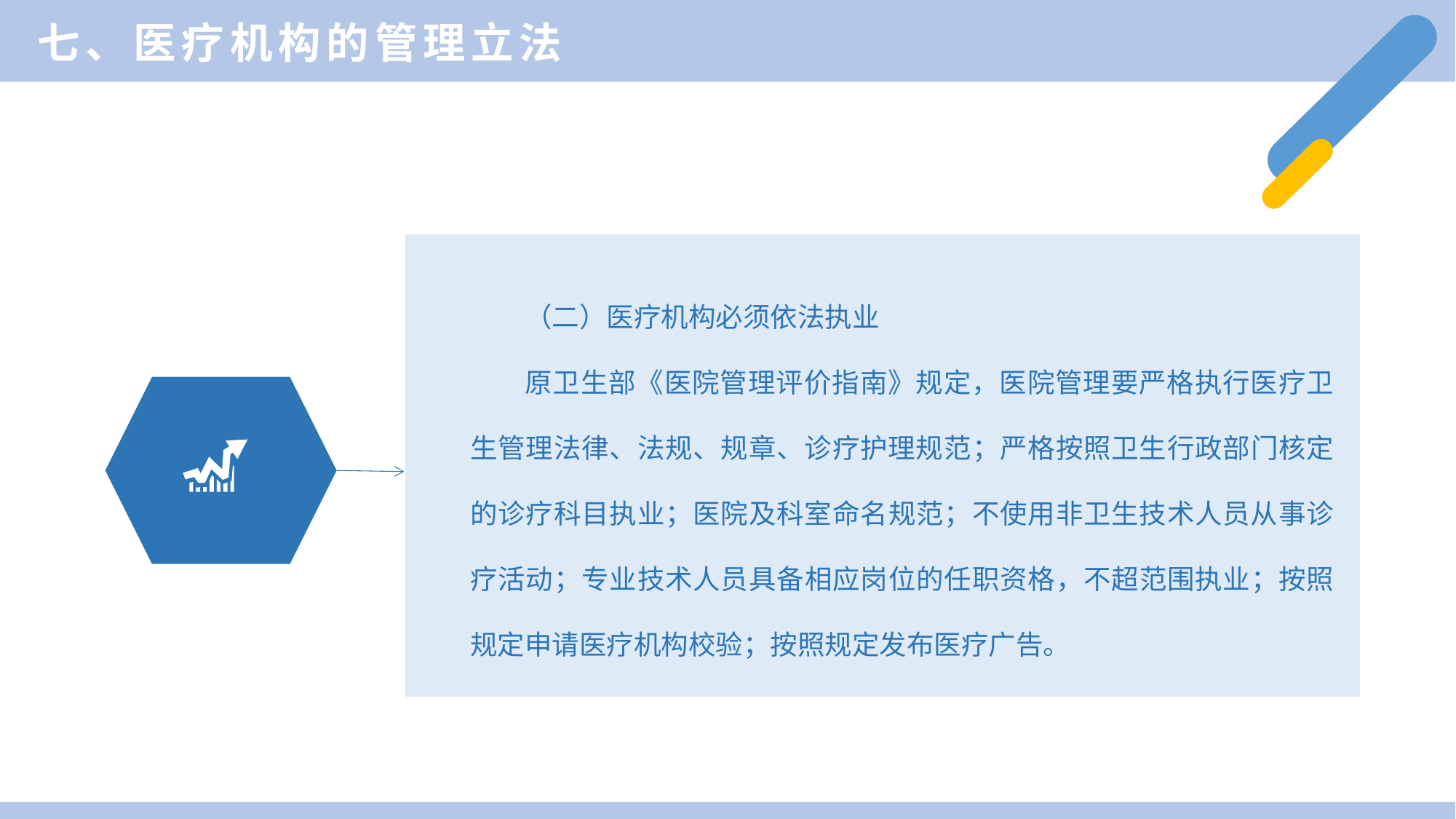

七、医疗机构的管理立法

（二）医疗机构必须依法执业
原卫生部《医院管理评价指南》规定，医院管理要严格执行医疗卫生管理法律、法规、规章、诊疗护理规范；严格按照卫生行政部门核定的诊疗科目执业；医院及科室命名规范；不使用非卫生技术人员从事诊疗活动；专业技术人员具备相应岗位的任职资格，不超范围执业；按照规定申请医疗机构校验；按照规定发布医疗广告。